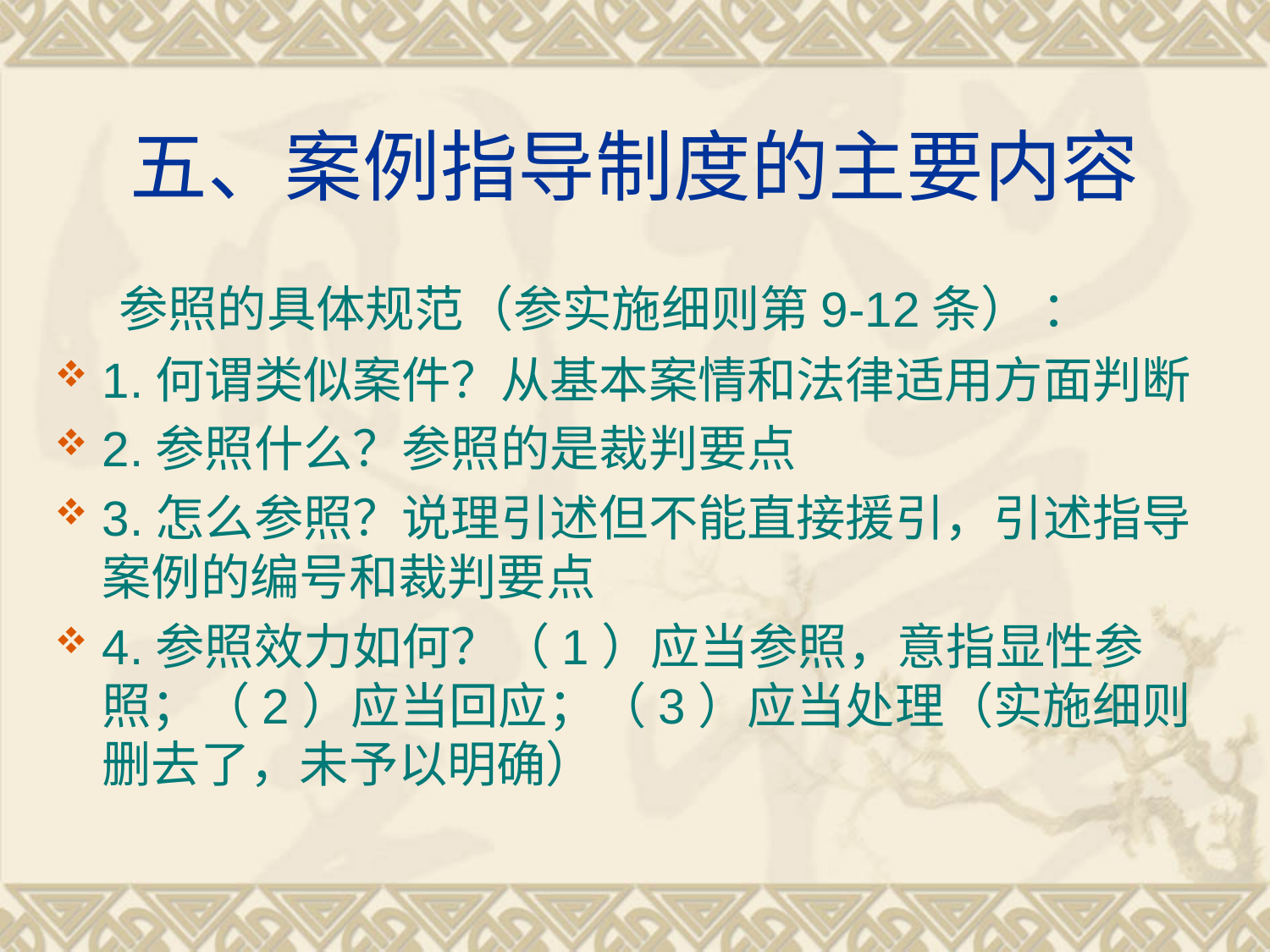

# 五、案例指导制度的主要内容
    参照的具体规范（参实施细则第9-12条） ：
1.何谓类似案件？从基本案情和法律适用方面判断
2.参照什么？参照的是裁判要点
3.怎么参照？说理引述但不能直接援引，引述指导案例的编号和裁判要点
4.参照效力如何？（1）应当参照，意指显性参照；（2）应当回应；（3）应当处理（实施细则删去了，未予以明确）